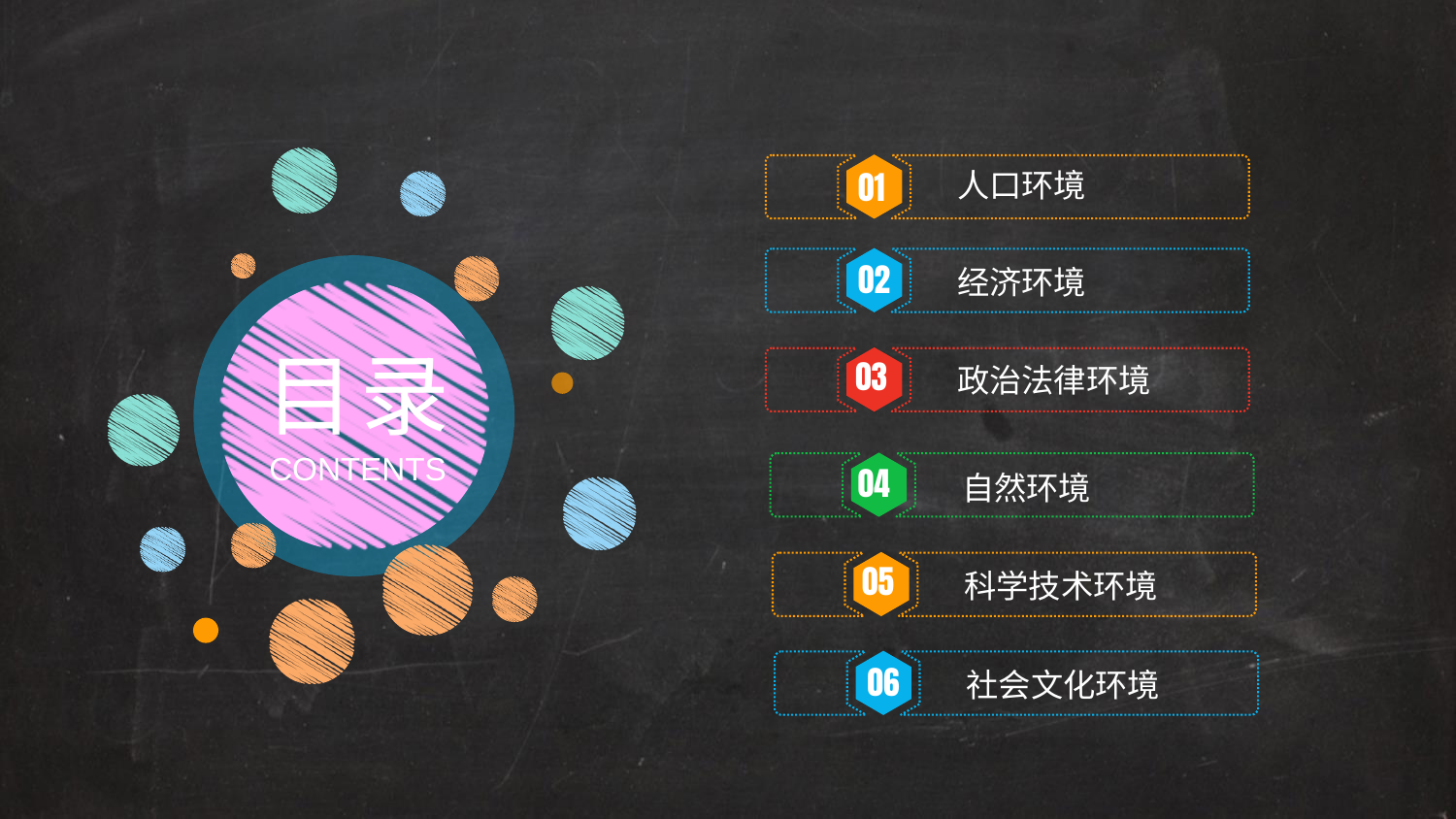

人口环境
01

经济环境
02

目录

政治法律环境
03

CONTENTS

04
自然环境

05
科学技术环境

社会文化环境
06